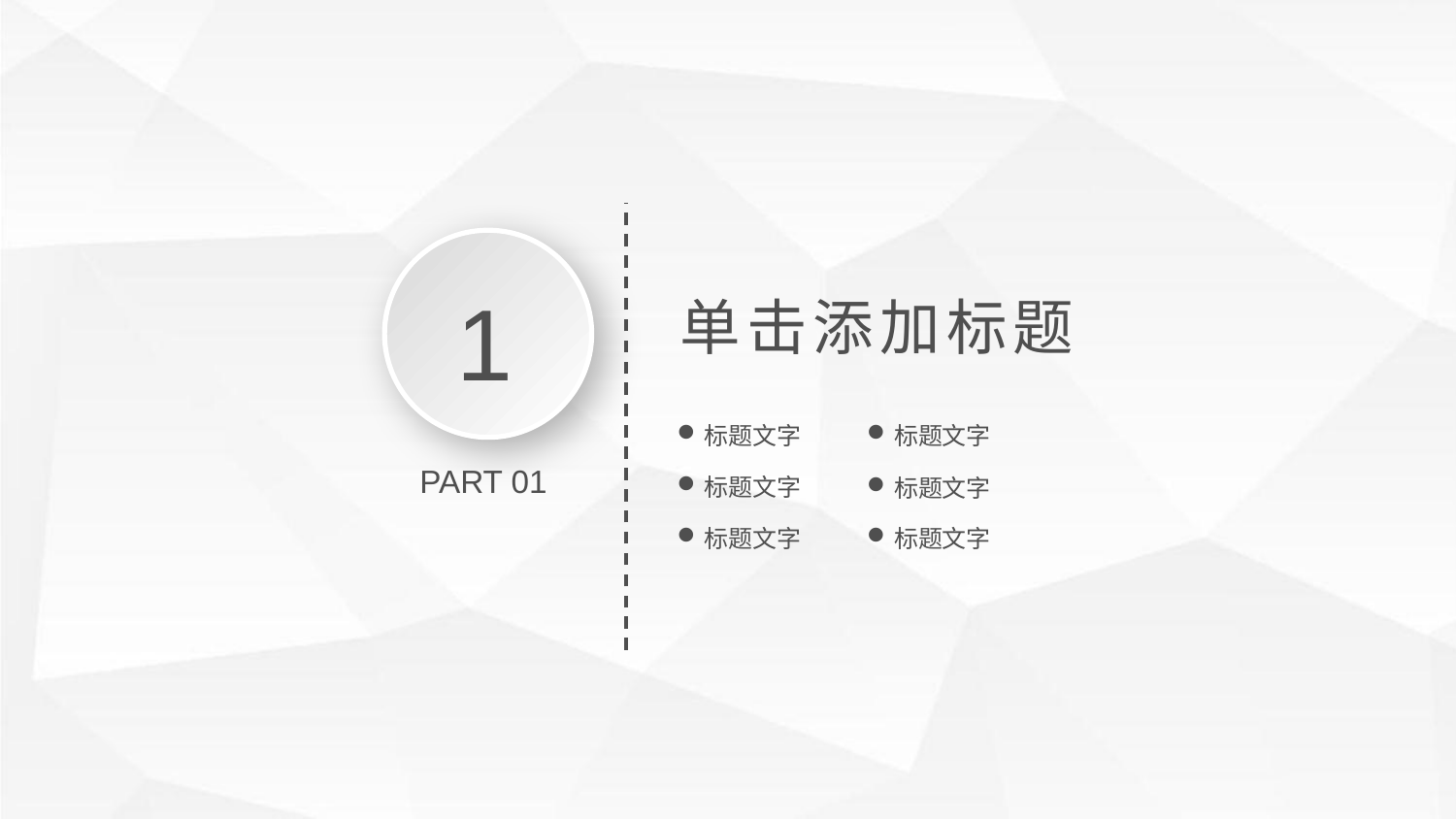

1
单击添加标题
标题文字
标题文字
PART 01
标题文字
标题文字
标题文字
标题文字